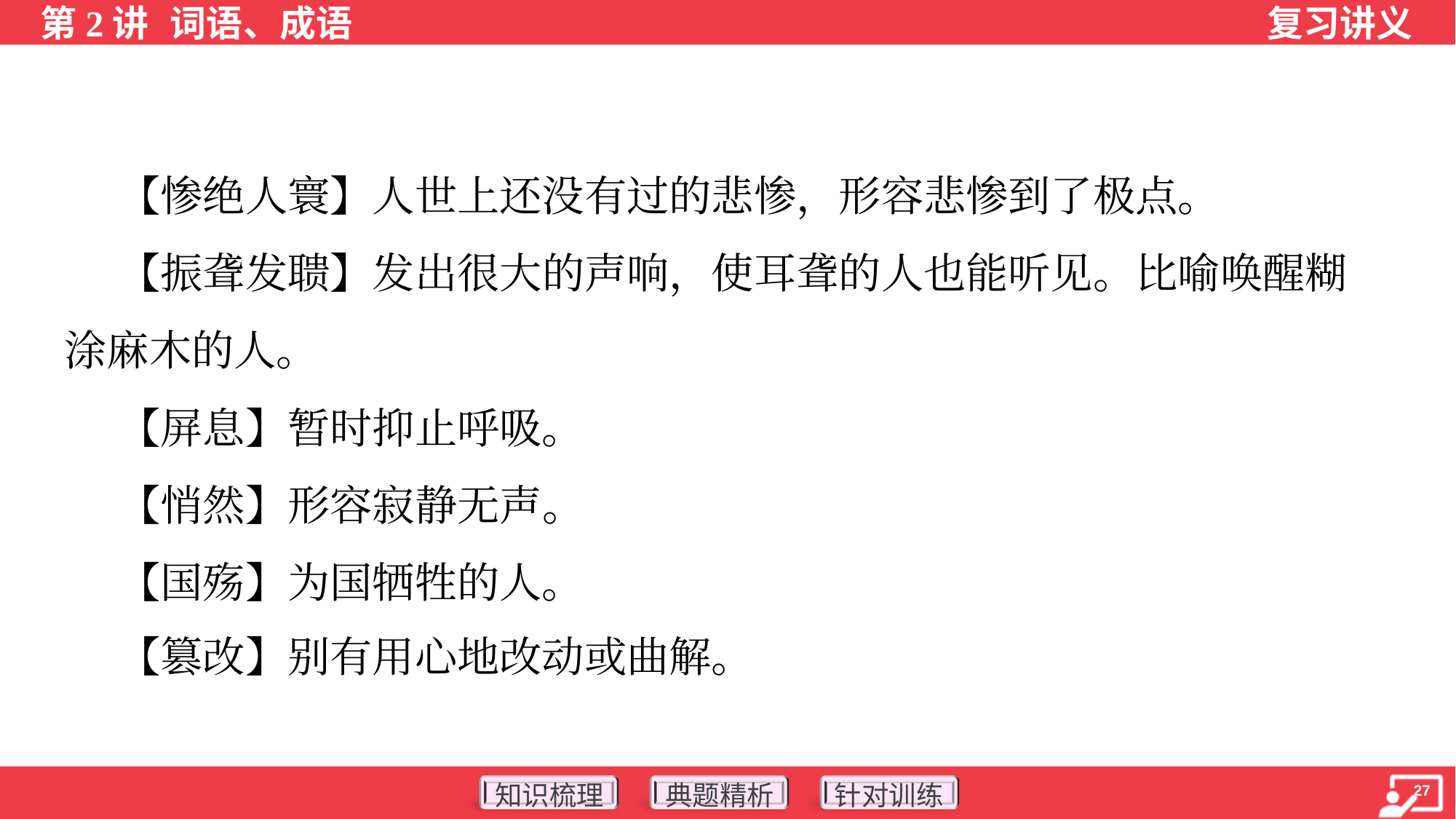

【惨绝人寰】人世上还没有过的悲惨，形容悲惨到了极点。
    【振聋发聩】发出很大的声响，使耳聋的人也能听见。比喻唤醒糊
涂麻木的人。
    【屏息】暂时抑止呼吸。
    【悄然】形容寂静无声。
    【国殇】为国牺牲的人。
    【篡改】别有用心地改动或曲解。